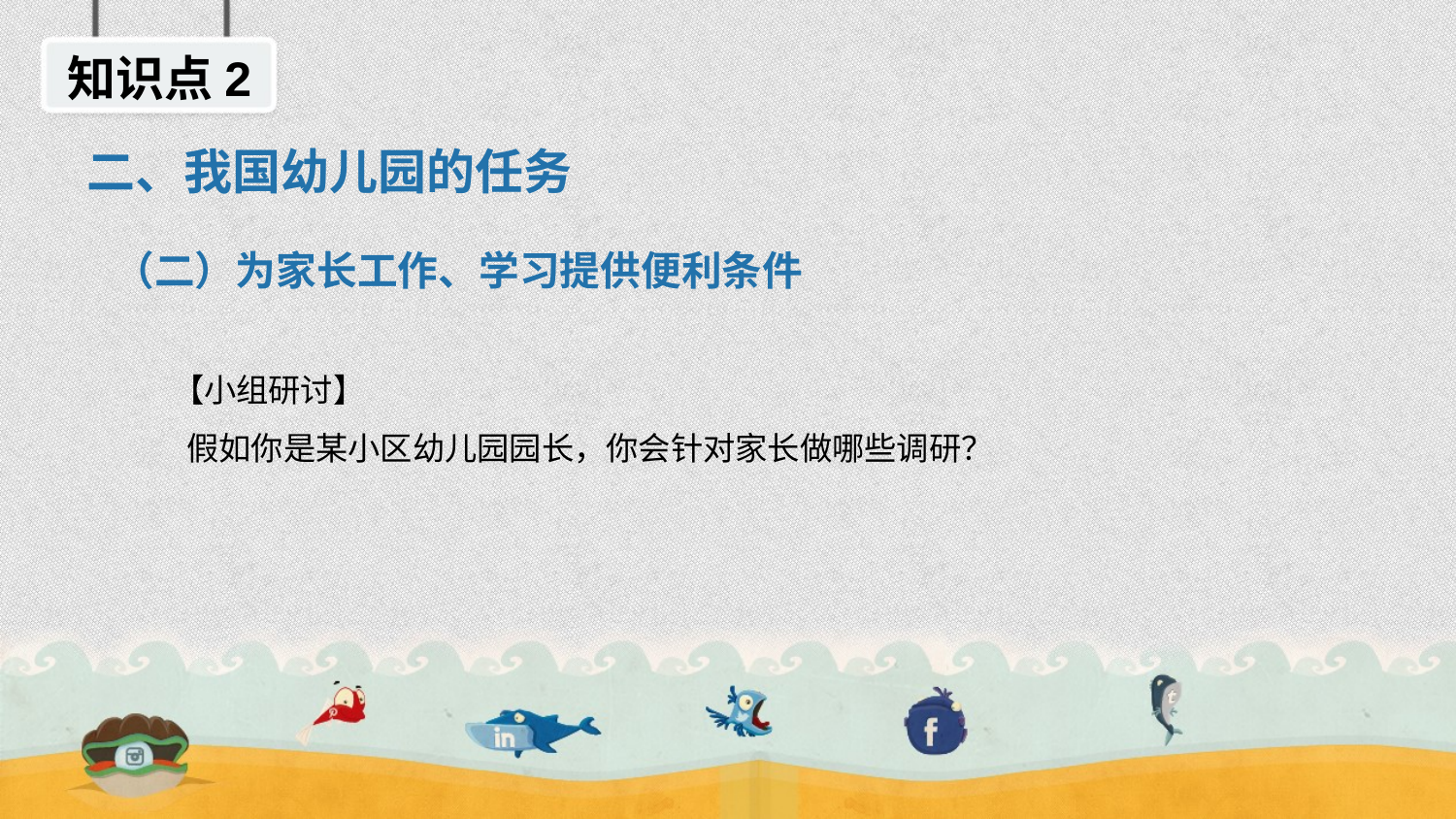

知识点2
二、我国幼儿园的任务
（二）为家长工作、学习提供便利条件
【小组研讨】
 假如你是某小区幼儿园园长，你会针对家长做哪些调研？